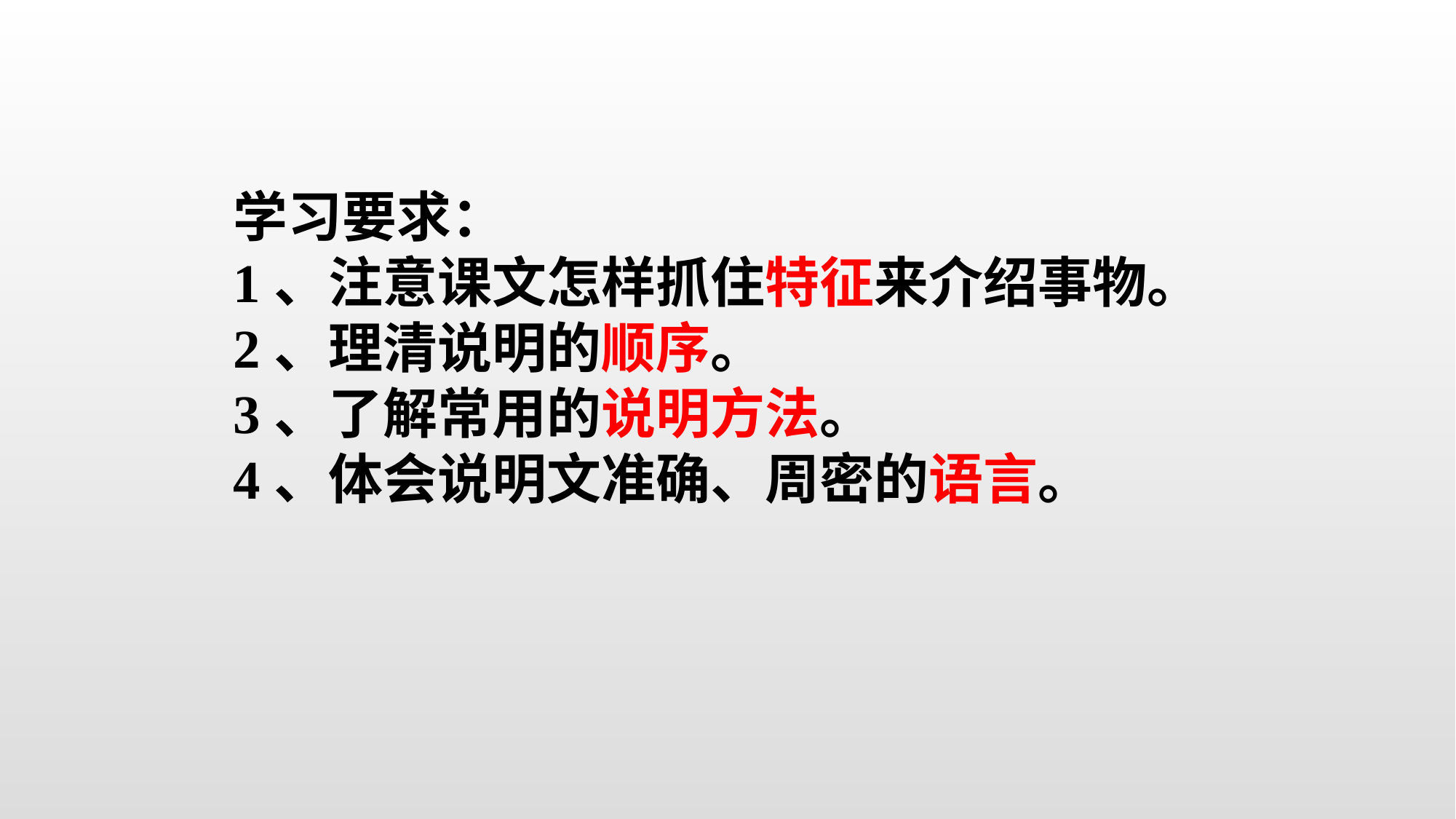

学习要求：
1、注意课文怎样抓住特征来介绍事物。
2、理清说明的顺序。
3、了解常用的说明方法。
4、体会说明文准确、周密的语言。